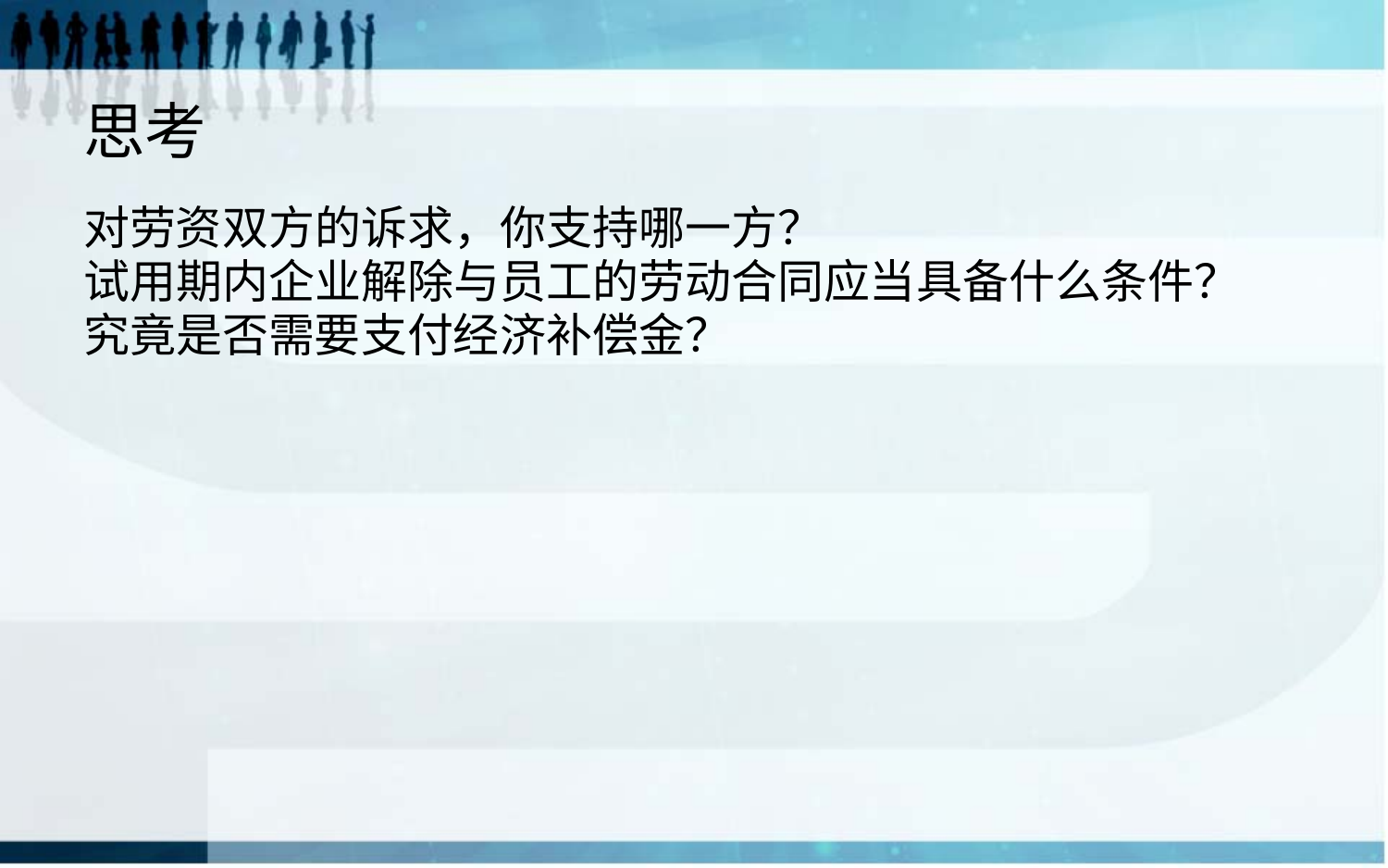

# 思考
对劳资双方的诉求，你支持哪一方？
试用期内企业解除与员工的劳动合同应当具备什么条件？
究竟是否需要支付经济补偿金？